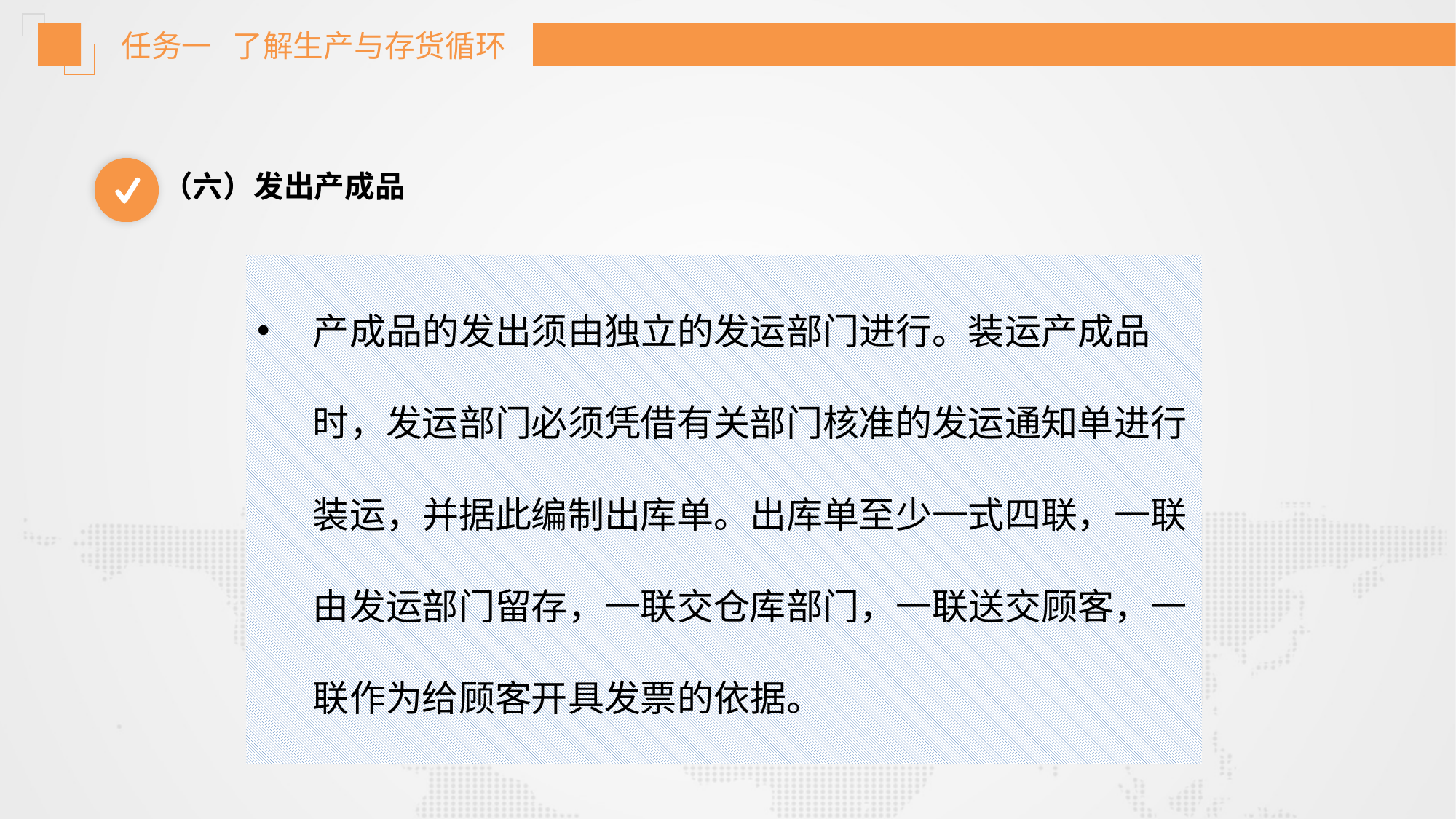

任务一   了解生产与存货循环

（六）发出产成品

产成品的发出须由独立的发运部门进行。装运产成品时，发运部门必须凭借有关部门核准的发运通知单进行装运，并据此编制出库单。出库单至少一式四联，一联由发运部门留存，一联交仓库部门，一联送交顾客，一联作为给顾客开具发票的依据。